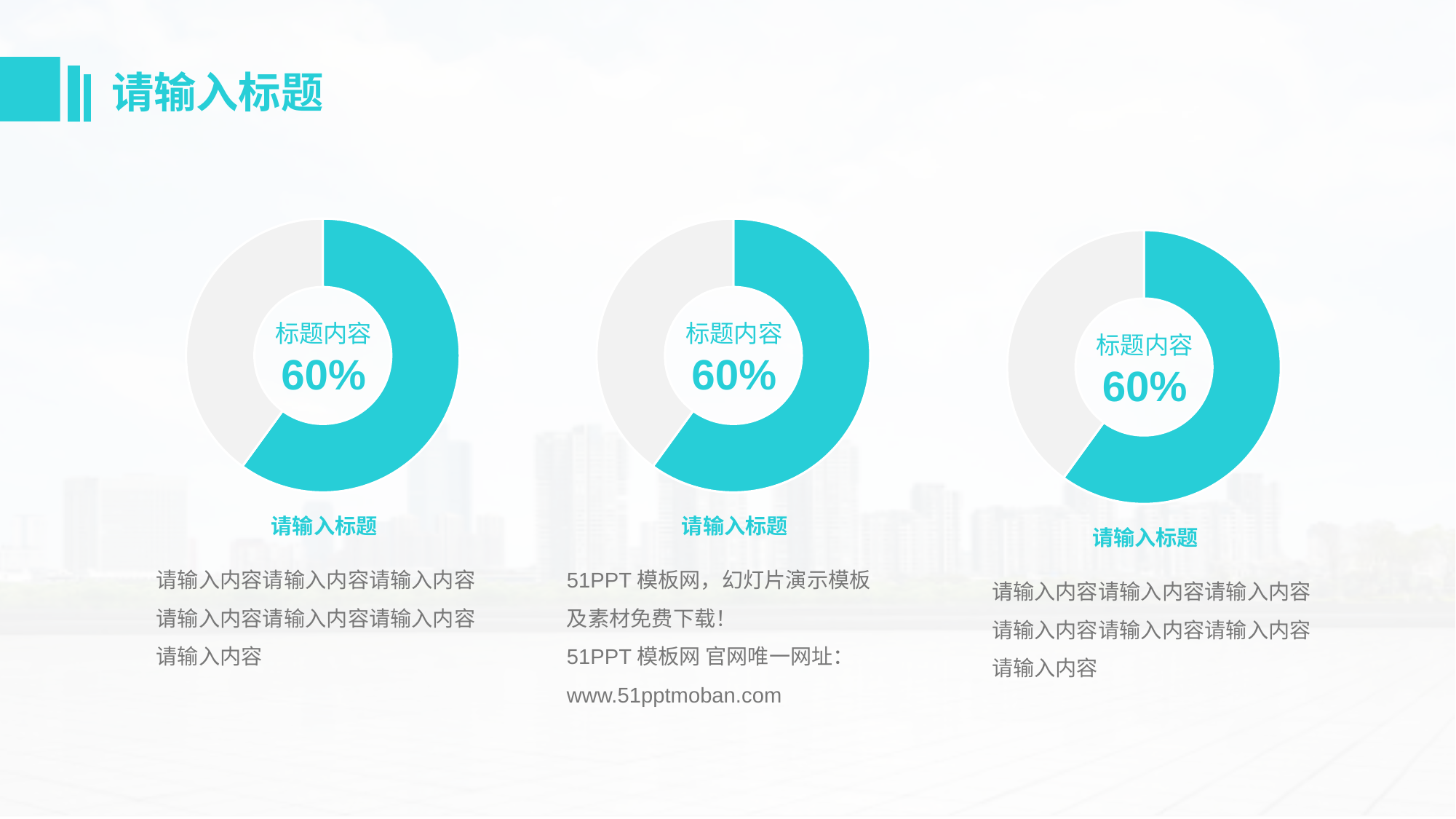

# 请输入标题

### Chart

| Category | 进度 |
|---|---|
| 进行 | 0.6 |
| 滞后 | 0.4 |

### Chart

| Category | 进度 |
|---|---|
| 进行 | 0.6 |
| 滞后 | 0.4 |

### Chart

| Category | 进度 |
|---|---|
| 进行 | 0.6 |
| 滞后 | 0.4 |
标题内容
60%
标题内容
60%
标题内容
60%
请输入标题
请输入标题
请输入标题
请输入内容请输入内容请输入内容
请输入内容请输入内容请输入内容
请输入内容
51PPT模板网，幻灯片演示模板及素材免费下载！
51PPT模板网 官网唯一网址：www.51pptmoban.com
请输入内容请输入内容请输入内容
请输入内容请输入内容请输入内容
请输入内容